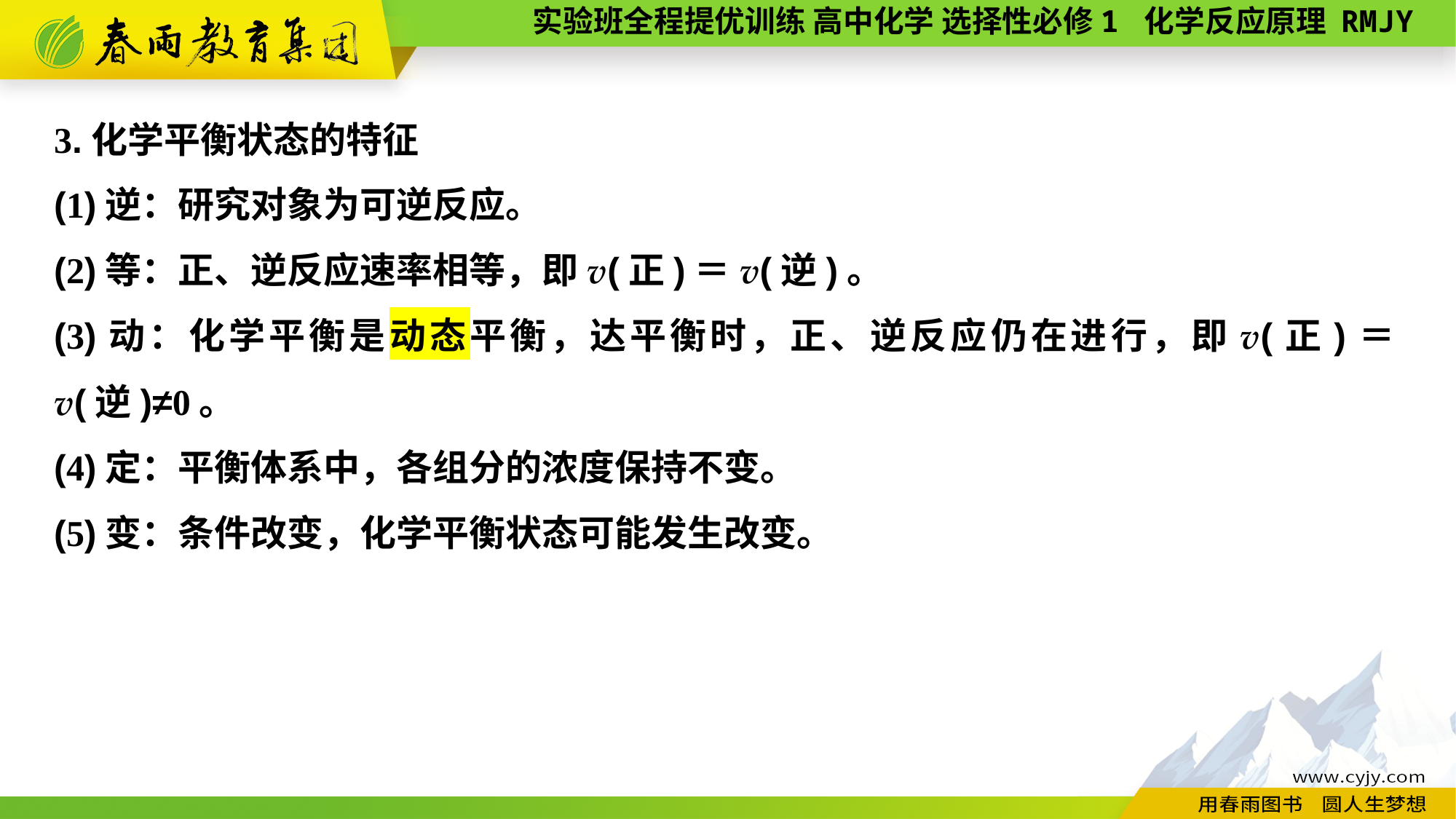

3.化学平衡状态的特征
(1)逆：研究对象为可逆反应。
(2)等：正、逆反应速率相等，即v(正)＝v(逆)。
(3)动：化学平衡是动态平衡，达平衡时，正、逆反应仍在进行，即v(正)＝v(逆)≠0。
(4)定：平衡体系中，各组分的浓度保持不变。
(5)变：条件改变，化学平衡状态可能发生改变。